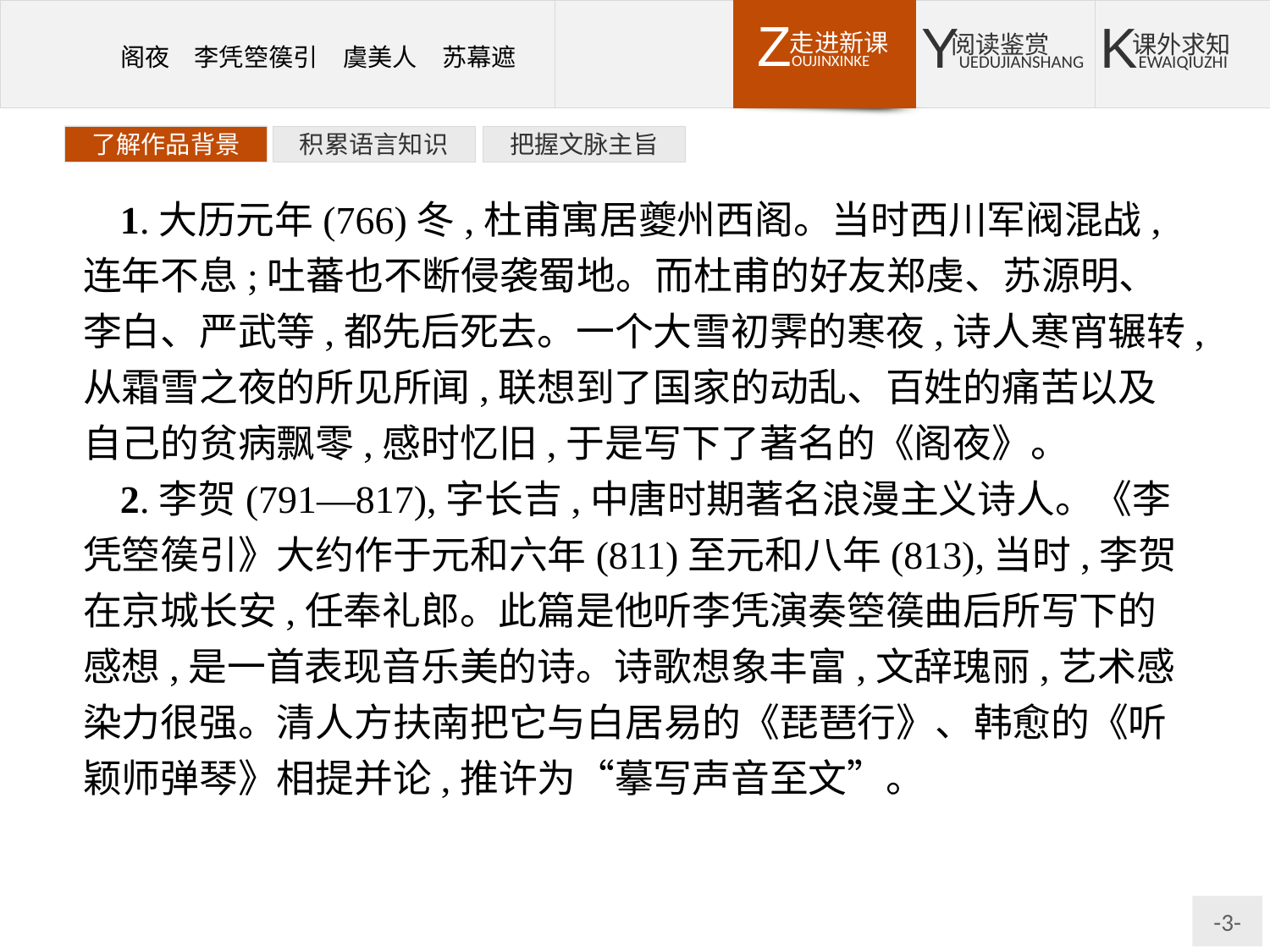

了解作品背景
积累语言知识
把握文脉主旨
1.大历元年(766)冬,杜甫寓居夔州西阁。当时西川军阀混战,连年不息;吐蕃也不断侵袭蜀地。而杜甫的好友郑虔、苏源明、李白、严武等,都先后死去。一个大雪初霁的寒夜,诗人寒宵辗转,从霜雪之夜的所见所闻,联想到了国家的动乱、百姓的痛苦以及自己的贫病飘零,感时忆旧,于是写下了著名的《阁夜》。
2.李贺(791—817),字长吉,中唐时期著名浪漫主义诗人。《李凭箜篌引》大约作于元和六年(811)至元和八年(813),当时,李贺在京城长安,任奉礼郎。此篇是他听李凭演奏箜篌曲后所写下的感想,是一首表现音乐美的诗。诗歌想象丰富,文辞瑰丽,艺术感染力很强。清人方扶南把它与白居易的《琵琶行》、韩愈的《听颖师弹琴》相提并论,推许为“摹写声音至文”。